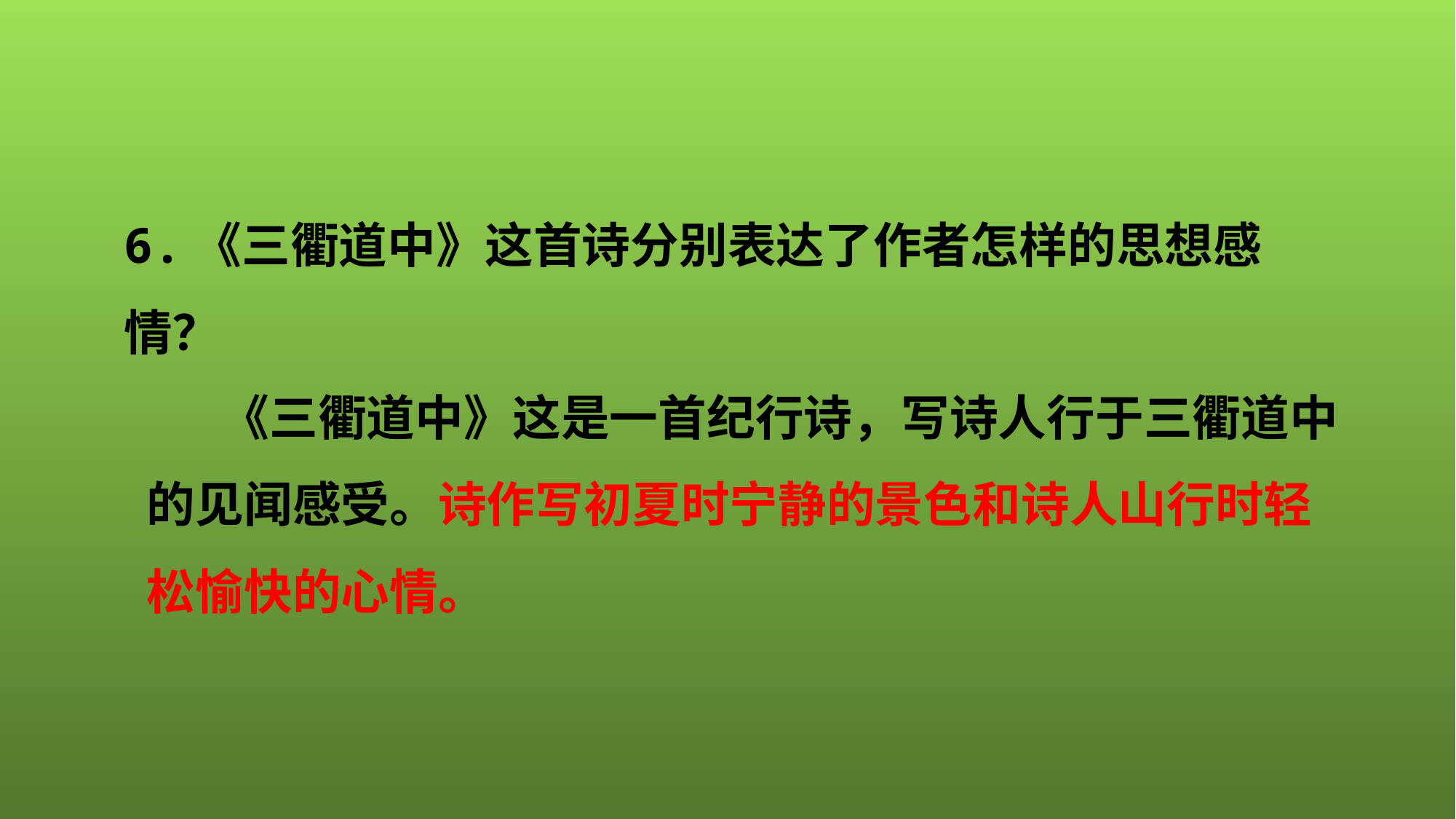

6.《三衢道中》这首诗分别表达了作者怎样的思想感情？
《三衢道中》这是一首纪行诗，写诗人行于三衢道中的见闻感受。诗作写初夏时宁静的景色和诗人山行时轻松愉快的心情。